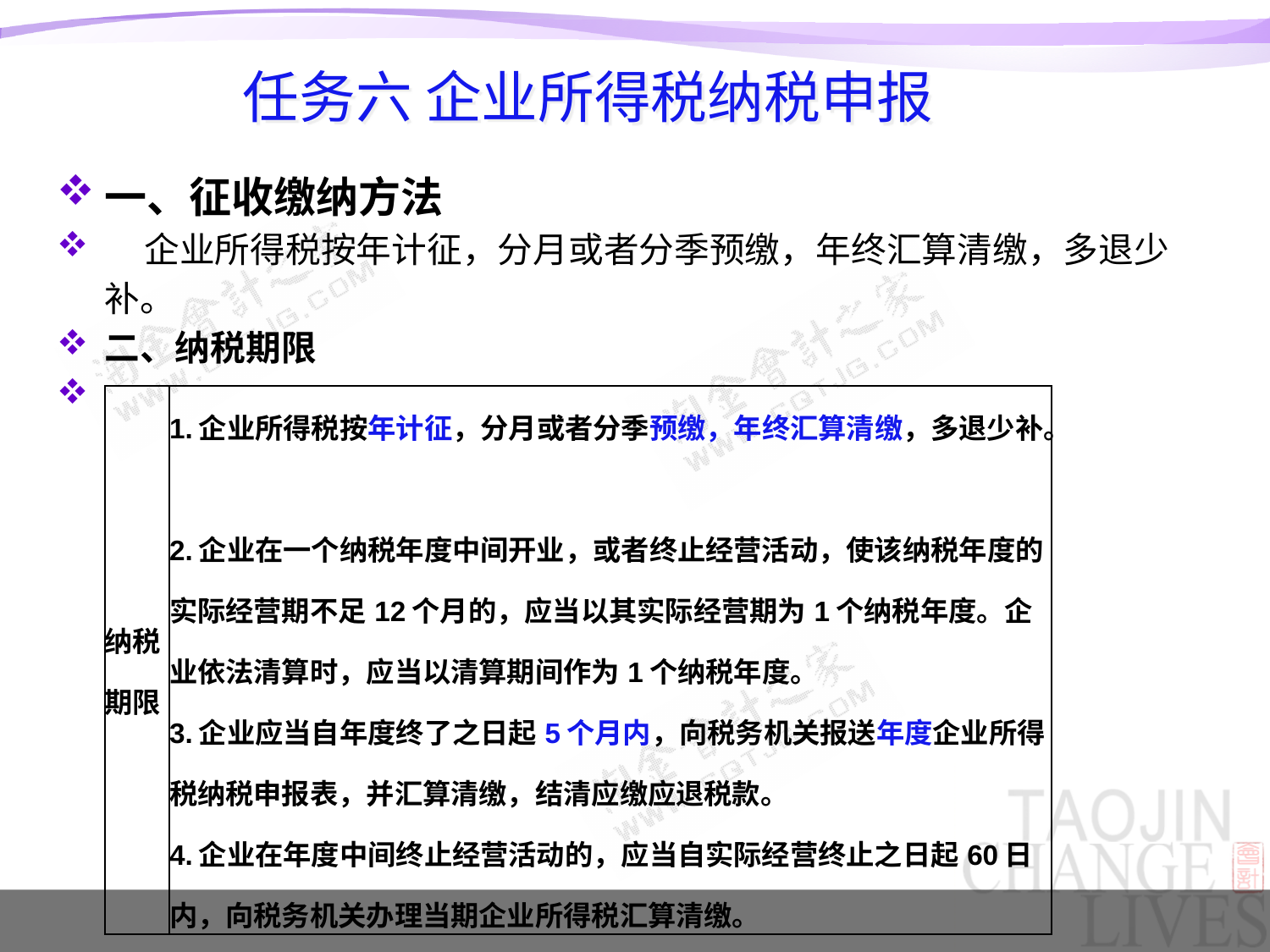

# 任务六 企业所得税纳税申报
一、征收缴纳方法
    企业所得税按年计征，分月或者分季预缴，年终汇算清缴，多退少补。
二、纳税期限

| 纳税期限 | 1.企业所得税按年计征，分月或者分季预缴，年终汇算清缴，多退少补。 2.企业在一个纳税年度中间开业，或者终止经营活动，使该纳税年度的实际经营期不足12个月的，应当以其实际经营期为1个纳税年度。企业依法清算时，应当以清算期间作为1个纳税年度。 3.企业应当自年度终了之日起5个月内，向税务机关报送年度企业所得税纳税申报表，并汇算清缴，结清应缴应退税款。 4.企业在年度中间终止经营活动的，应当自实际经营终止之日起60日内，向税务机关办理当期企业所得税汇算清缴。 |
| --- | --- |